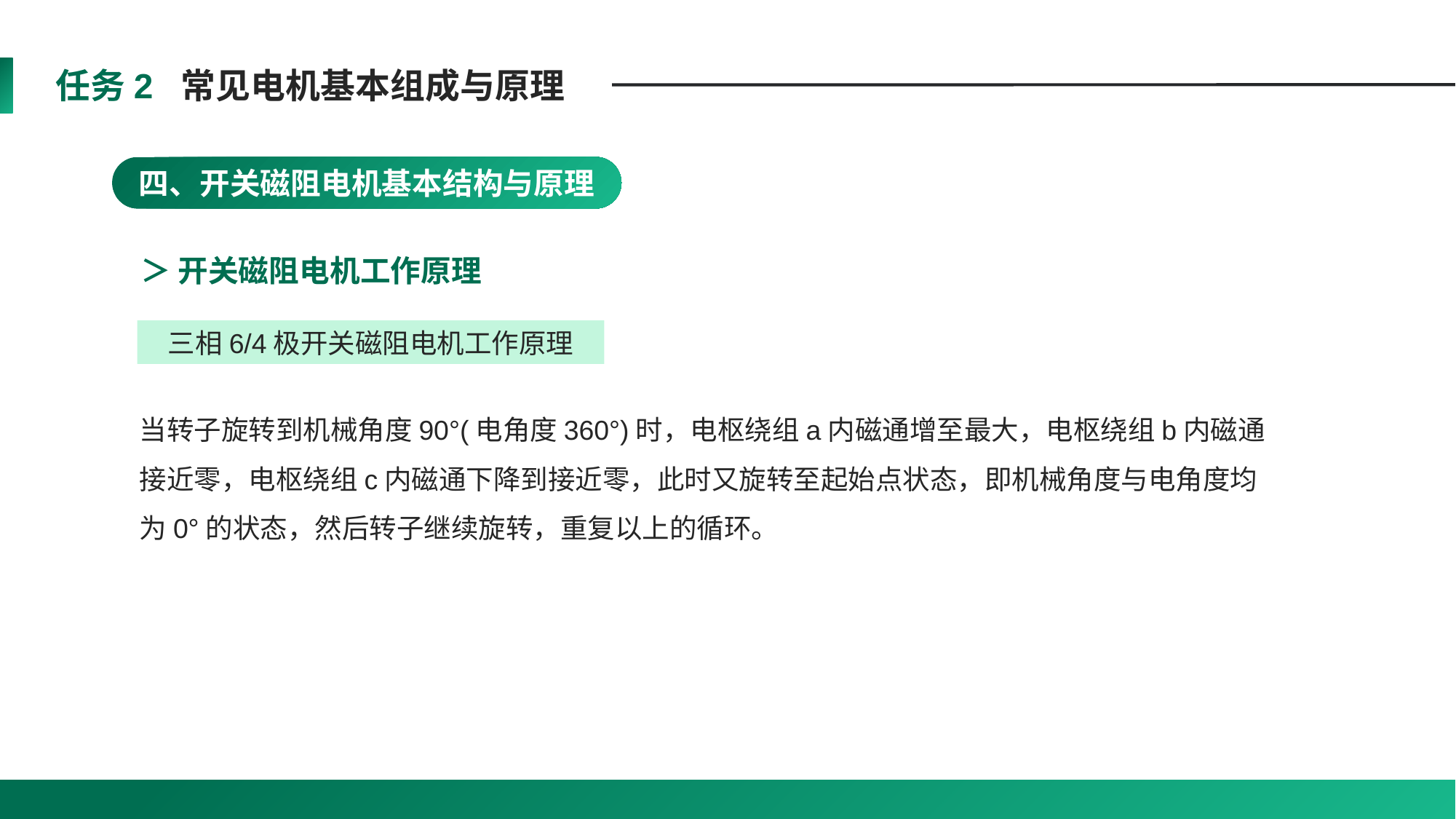

任务2  常见电机基本组成与原理
四、开关磁阻电机基本结构与原理
＞ 开关磁阻电机工作原理
三相6/4极开关磁阻电机工作原理
当转子旋转到机械角度90°(电角度360°)时，电枢绕组a内磁通增至最大，电枢绕组b内磁通接近零，电枢绕组c内磁通下降到接近零，此时又旋转至起始点状态，即机械角度与电角度均为0°的状态，然后转子继续旋转，重复以上的循环。